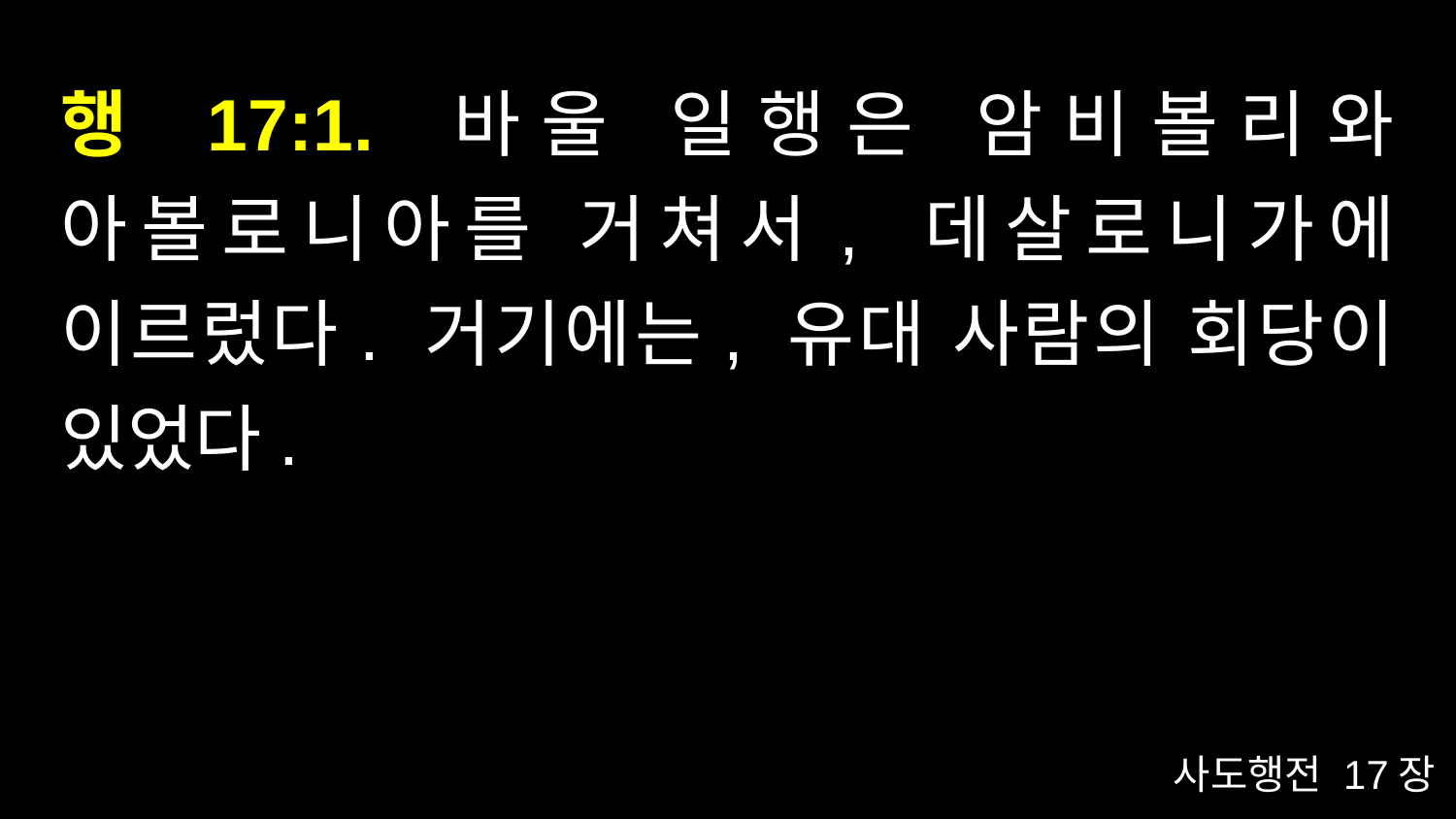

# 행 17:1. 바울 일행은 암비볼리와 아볼로니아를 거쳐서, 데살로니가에 이르렀다. 거기에는, 유대 사람의 회당이 있었다.
사도행전 17장